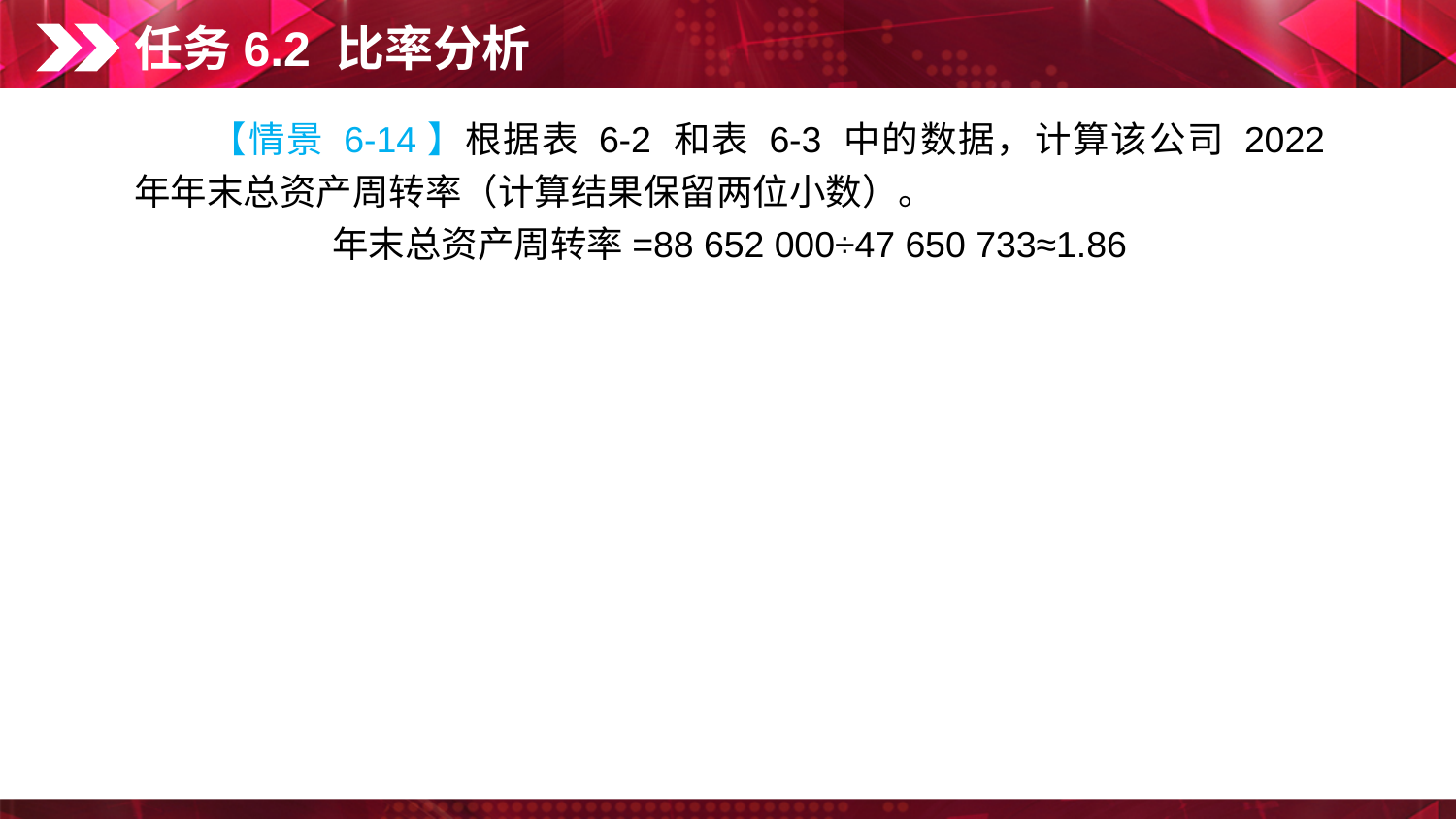

任务6.2 比率分析

　　【情景 6-14】根据表 6-2 和表 6-3 中的数据，计算该公司 2022 年年末总资产周转率（计算结果保留两位小数）。
年末总资产周转率=88 652 000÷47 650 733≈1.86